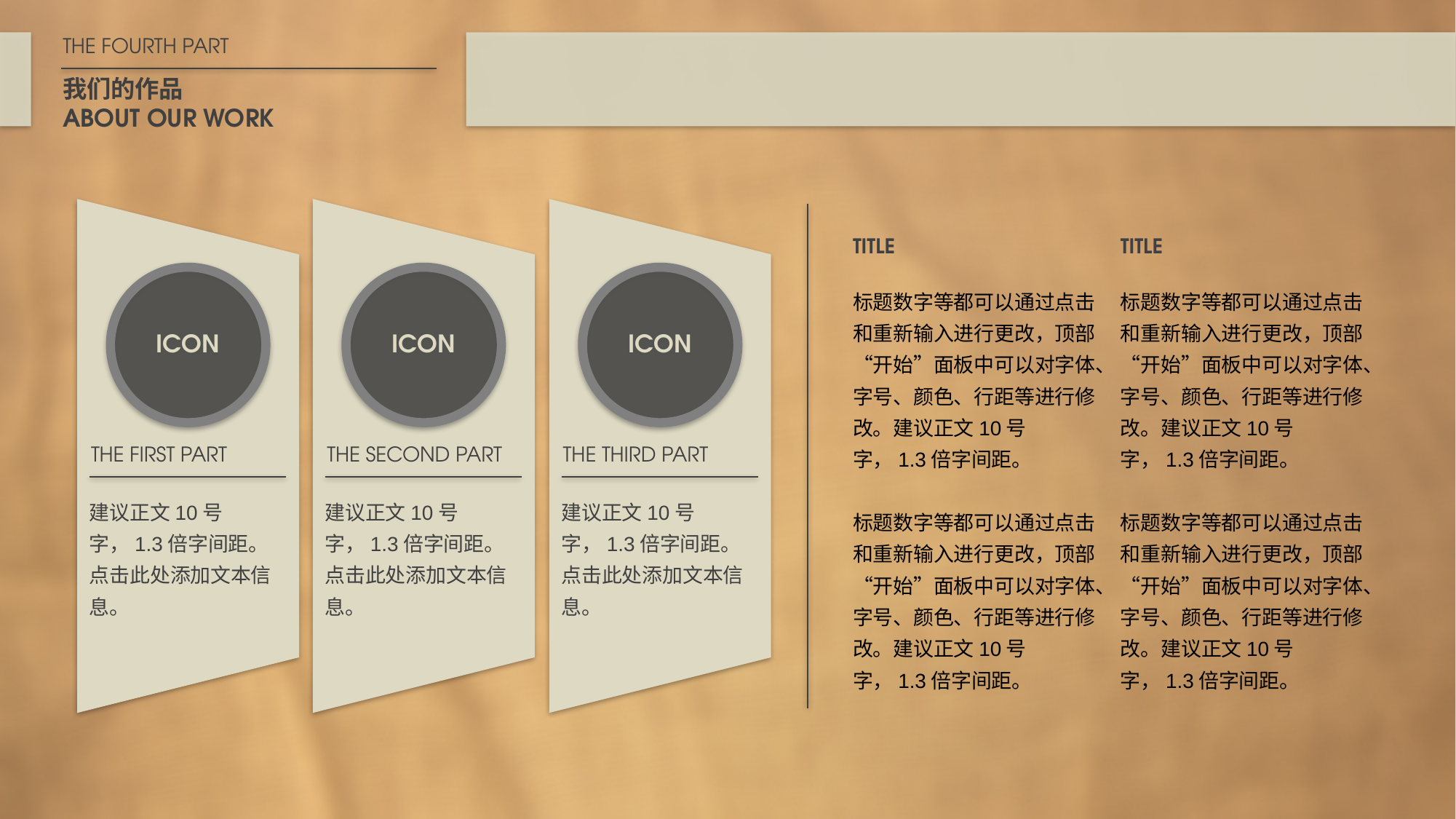

THE FOURTH PART
我们的作品
ABOUT OUR WORK

TITLE

标题数字等都可以通过点击和重新输入进行更改，顶部“开始”面板中可以对字体、字号、颜色、行距等进行修改。建议正文10号字，1.3倍字间距。

标题数字等都可以通过点击和重新输入进行更改，顶部“开始”面板中可以对字体、字号、颜色、行距等进行修改。建议正文10号字，1.3倍字间距。

TITLE

标题数字等都可以通过点击和重新输入进行更改，顶部“开始”面板中可以对字体、字号、颜色、行距等进行修改。建议正文10号字，1.3倍字间距。

标题数字等都可以通过点击和重新输入进行更改，顶部“开始”面板中可以对字体、字号、颜色、行距等进行修改。建议正文10号字，1.3倍字间距。

ICON
ICON
ICON

THE FIRST PART
THE SECOND PART
THE THIRD PART
建议正文10号字，1.3倍字间距。点击此处添加文本信息。
建议正文10号字，1.3倍字间距。点击此处添加文本信息。
建议正文10号字，1.3倍字间距。点击此处添加文本信息。